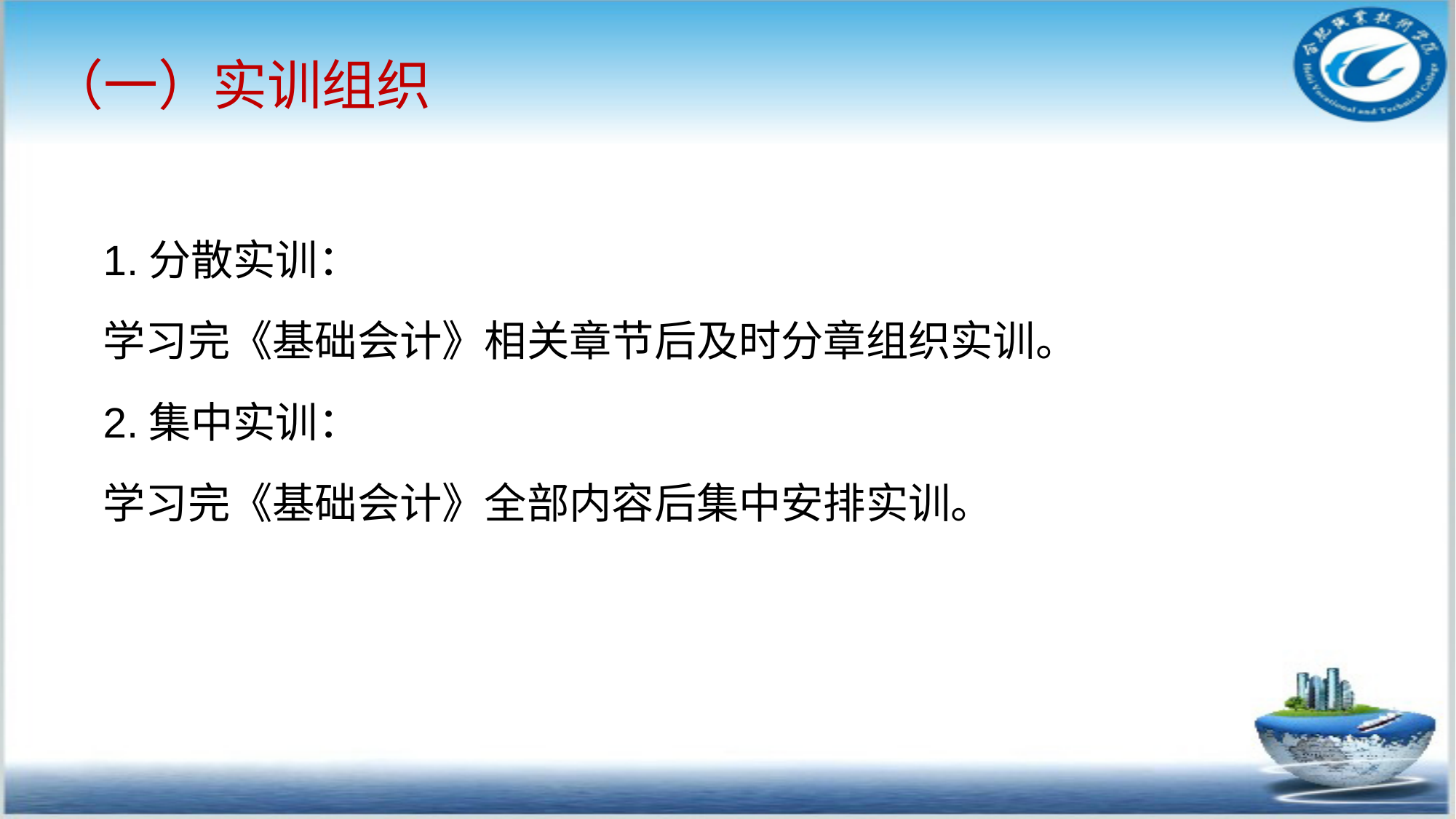

# （一）实训组织
1.分散实训：
学习完《基础会计》相关章节后及时分章组织实训。
2.集中实训：
学习完《基础会计》全部内容后集中安排实训。